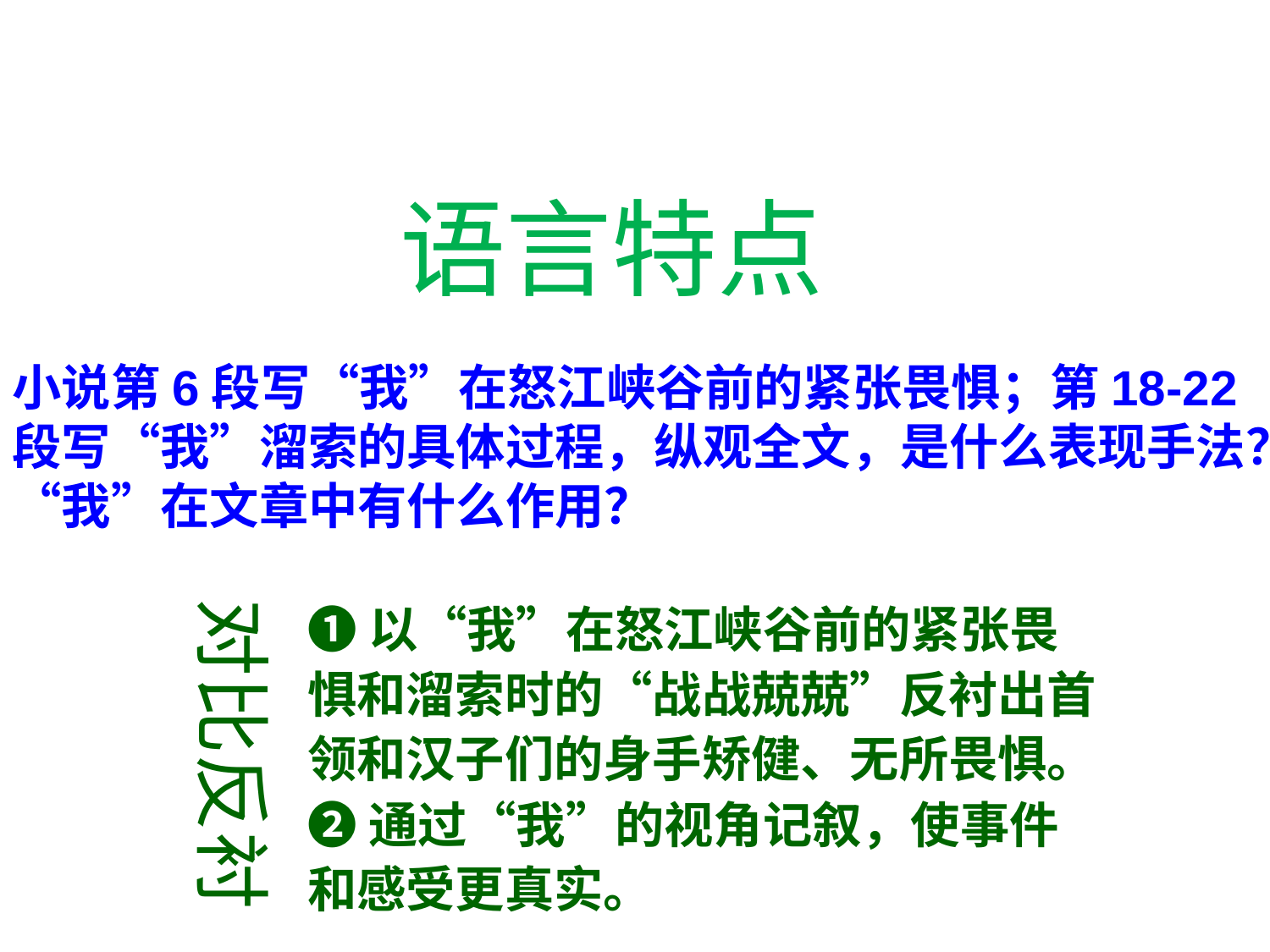

语言特点
小说第6段写“我”在怒江峡谷前的紧张畏惧；第18-22段写“我”溜索的具体过程，纵观全文，是什么表现手法？“我”在文章中有什么作用？
对比反衬
❶以“我”在怒江峡谷前的紧张畏惧和溜索时的“战战兢兢”反衬出首领和汉子们的身手矫健、无所畏惧。
❷通过“我”的视角记叙，使事件和感受更真实。